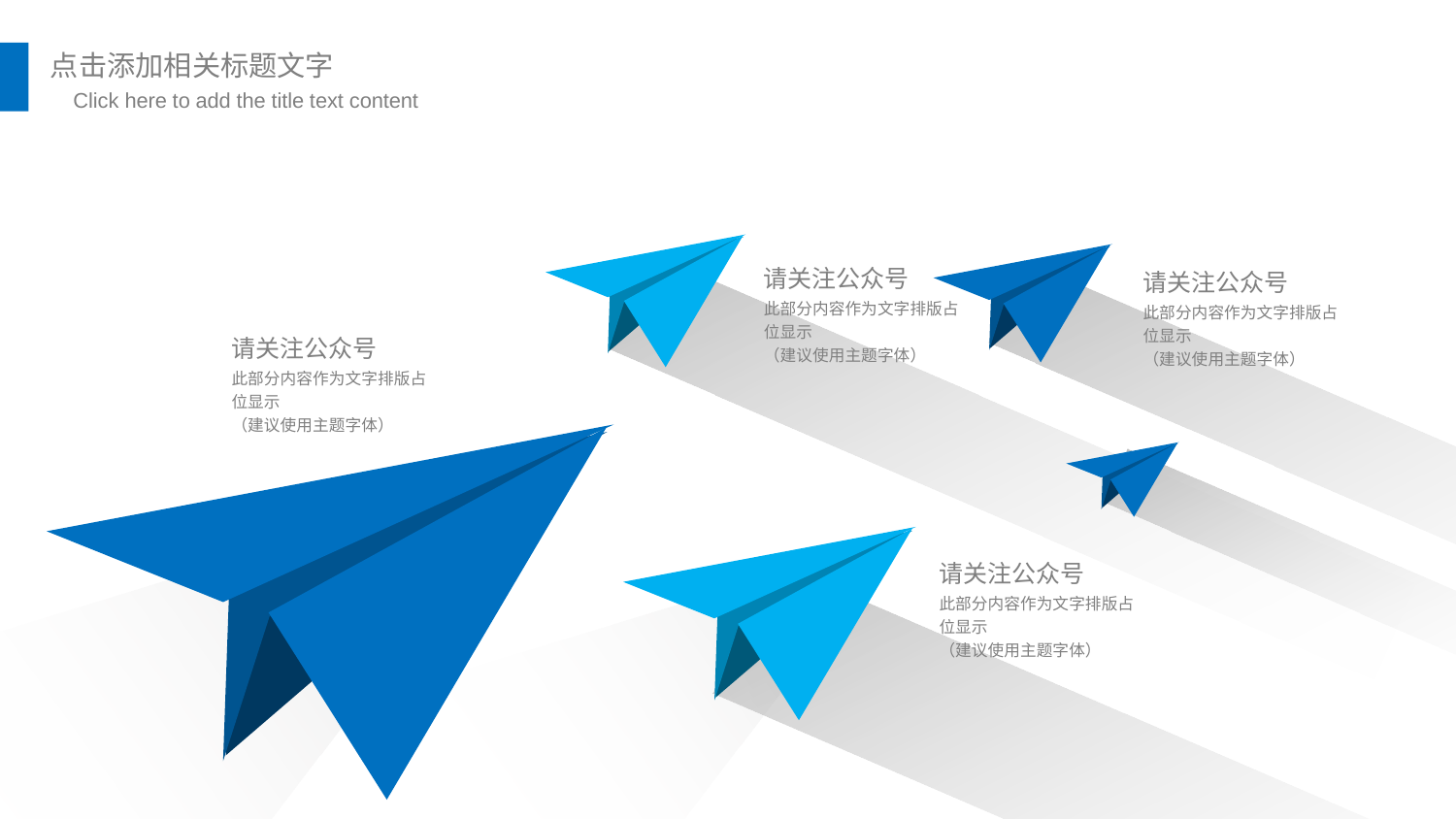

2312

请关注公众号
此部分内容作为文字排版占位显示
（建议使用主题字体）
请关注公众号
此部分内容作为文字排版占位显示
（建议使用主题字体）
请关注公众号
此部分内容作为文字排版占位显示
（建议使用主题字体）

请关注公众号
此部分内容作为文字排版占位显示
（建议使用主题字体）